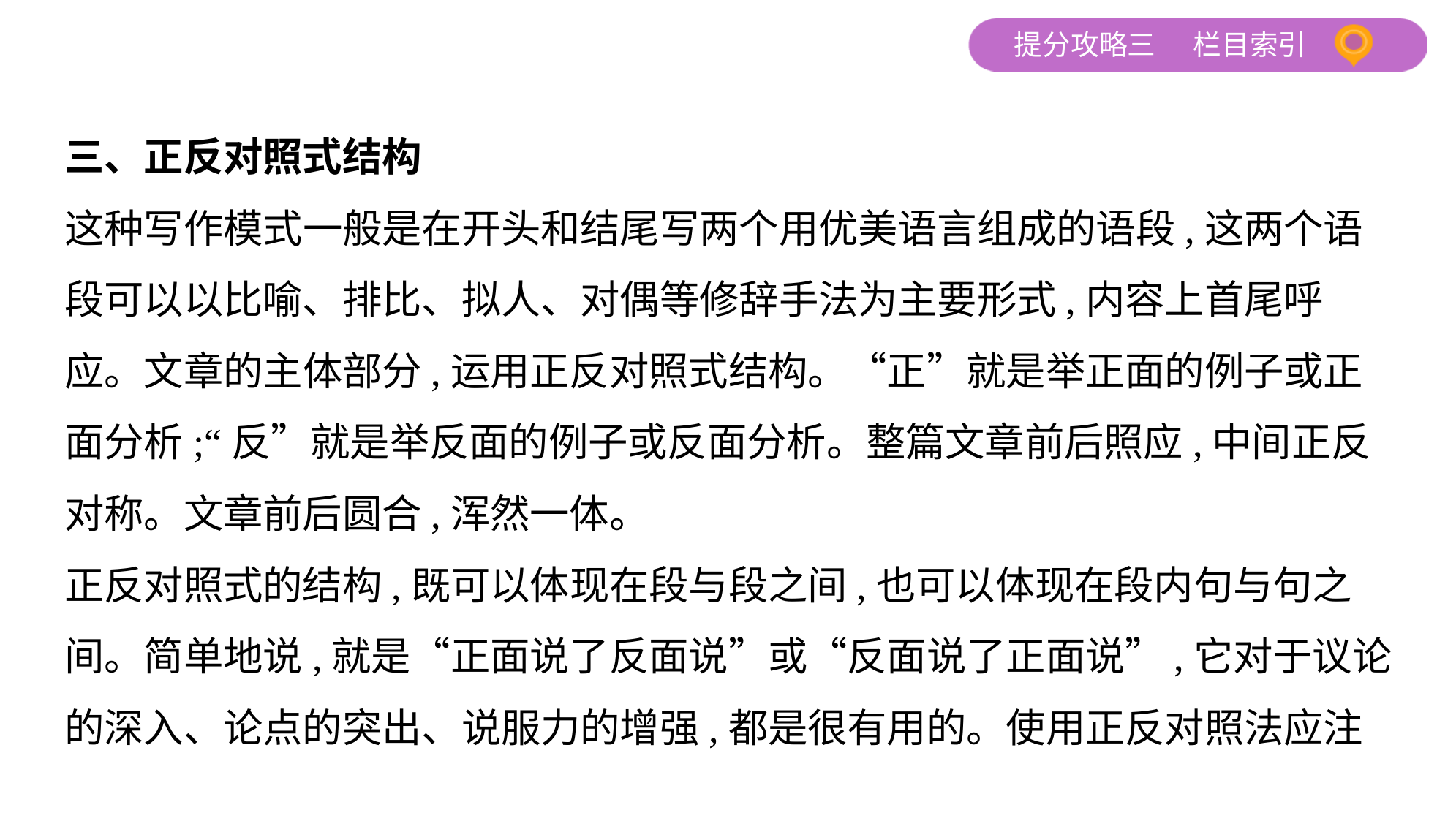

三、正反对照式结构
这种写作模式一般是在开头和结尾写两个用优美语言组成的语段,这两个语
段可以以比喻、排比、拟人、对偶等修辞手法为主要形式,内容上首尾呼
应。文章的主体部分,运用正反对照式结构。“正”就是举正面的例子或正
面分析;“反”就是举反面的例子或反面分析。整篇文章前后照应,中间正反
对称。文章前后圆合,浑然一体。
正反对照式的结构,既可以体现在段与段之间,也可以体现在段内句与句之
间。简单地说,就是“正面说了反面说”或“反面说了正面说”,它对于议论
的深入、论点的突出、说服力的增强,都是很有用的。使用正反对照法应注